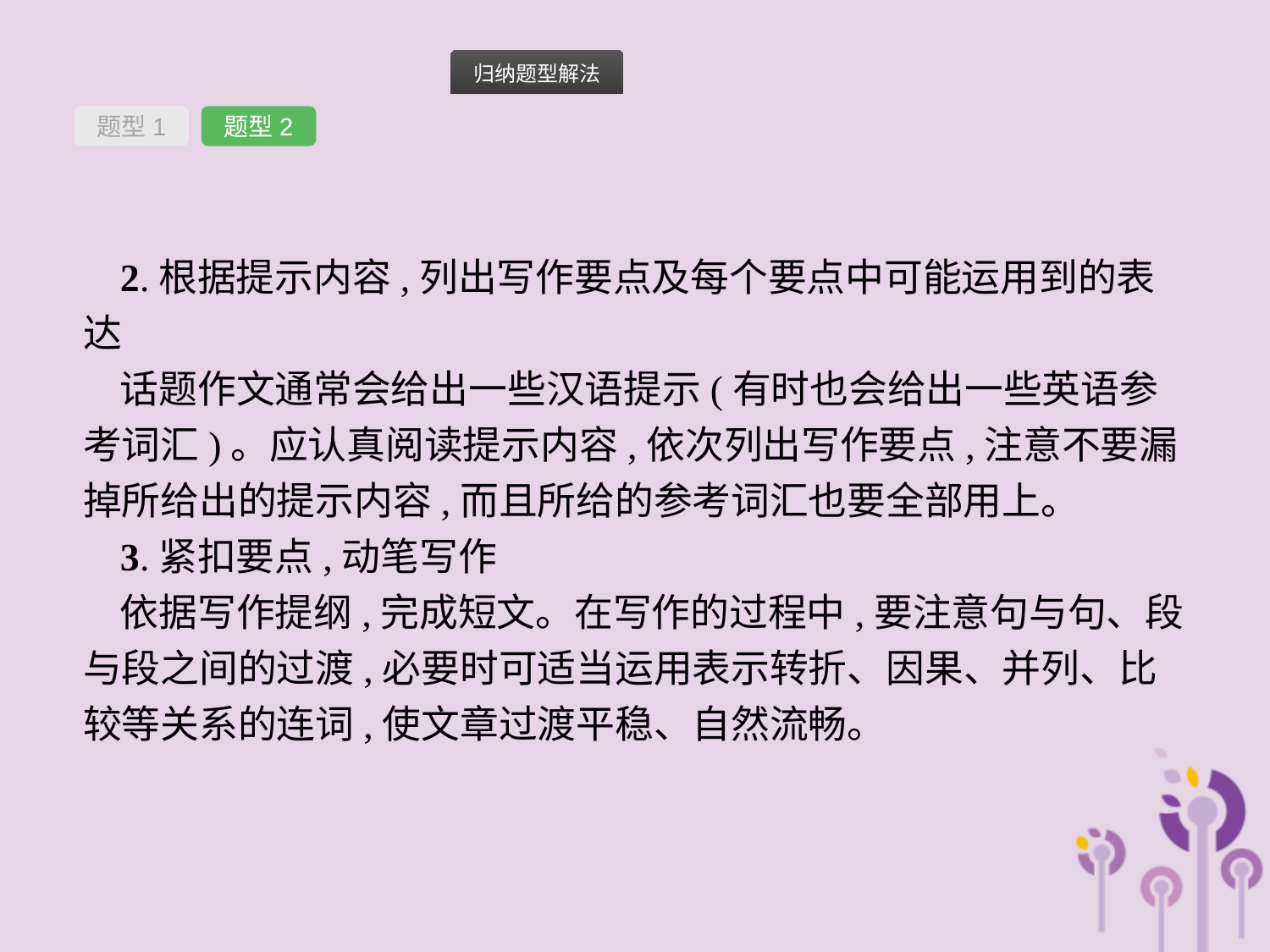

题型1
题型2
2.根据提示内容,列出写作要点及每个要点中可能运用到的表达
话题作文通常会给出一些汉语提示(有时也会给出一些英语参考词汇)。应认真阅读提示内容,依次列出写作要点,注意不要漏掉所给出的提示内容,而且所给的参考词汇也要全部用上。
3.紧扣要点,动笔写作
依据写作提纲,完成短文。在写作的过程中,要注意句与句、段与段之间的过渡,必要时可适当运用表示转折、因果、并列、比较等关系的连词,使文章过渡平稳、自然流畅。